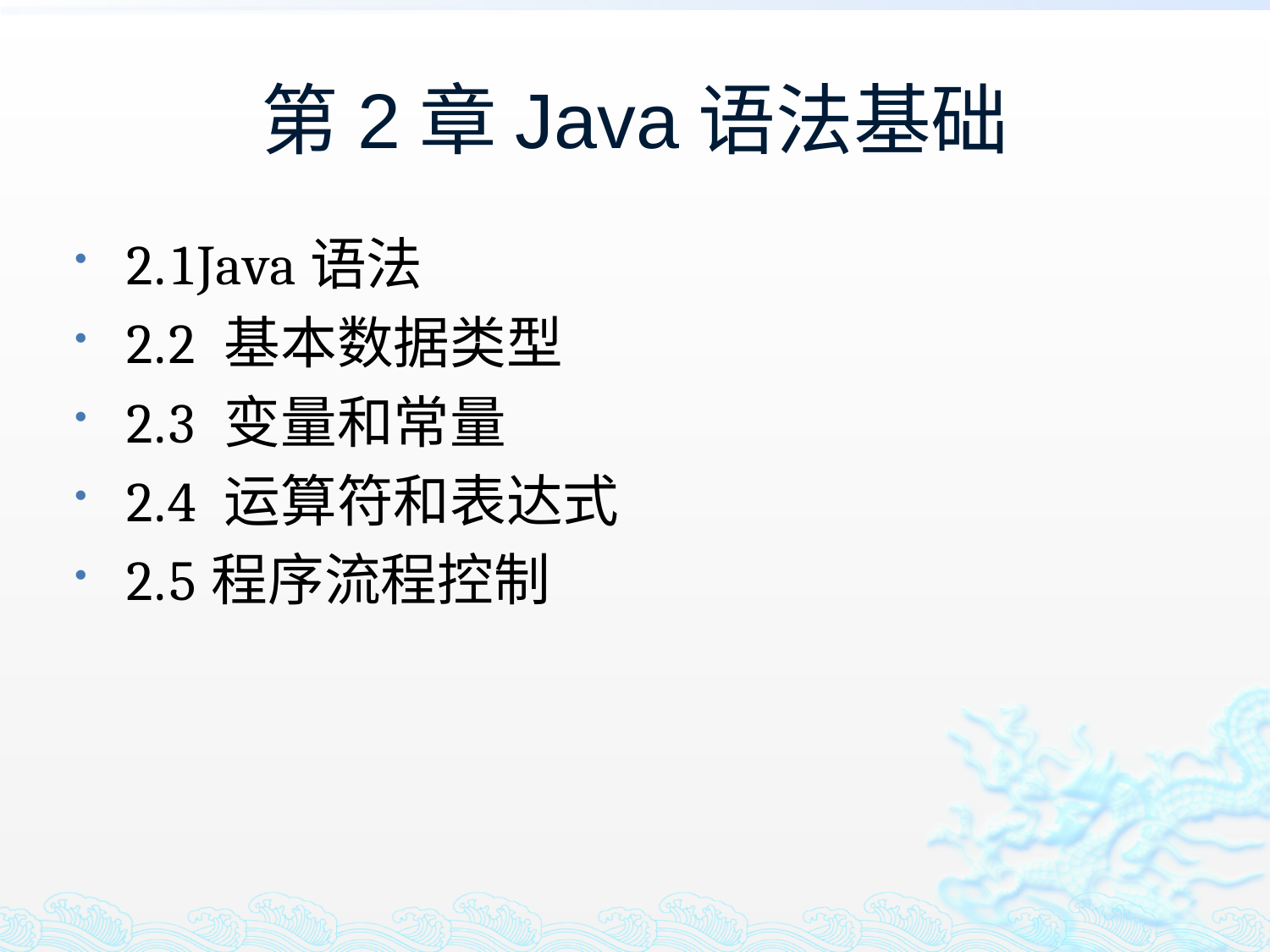

# 第2章Java语法基础
2.1Java语法
2.2 基本数据类型
2.3 变量和常量
2.4 运算符和表达式
2.5程序流程控制